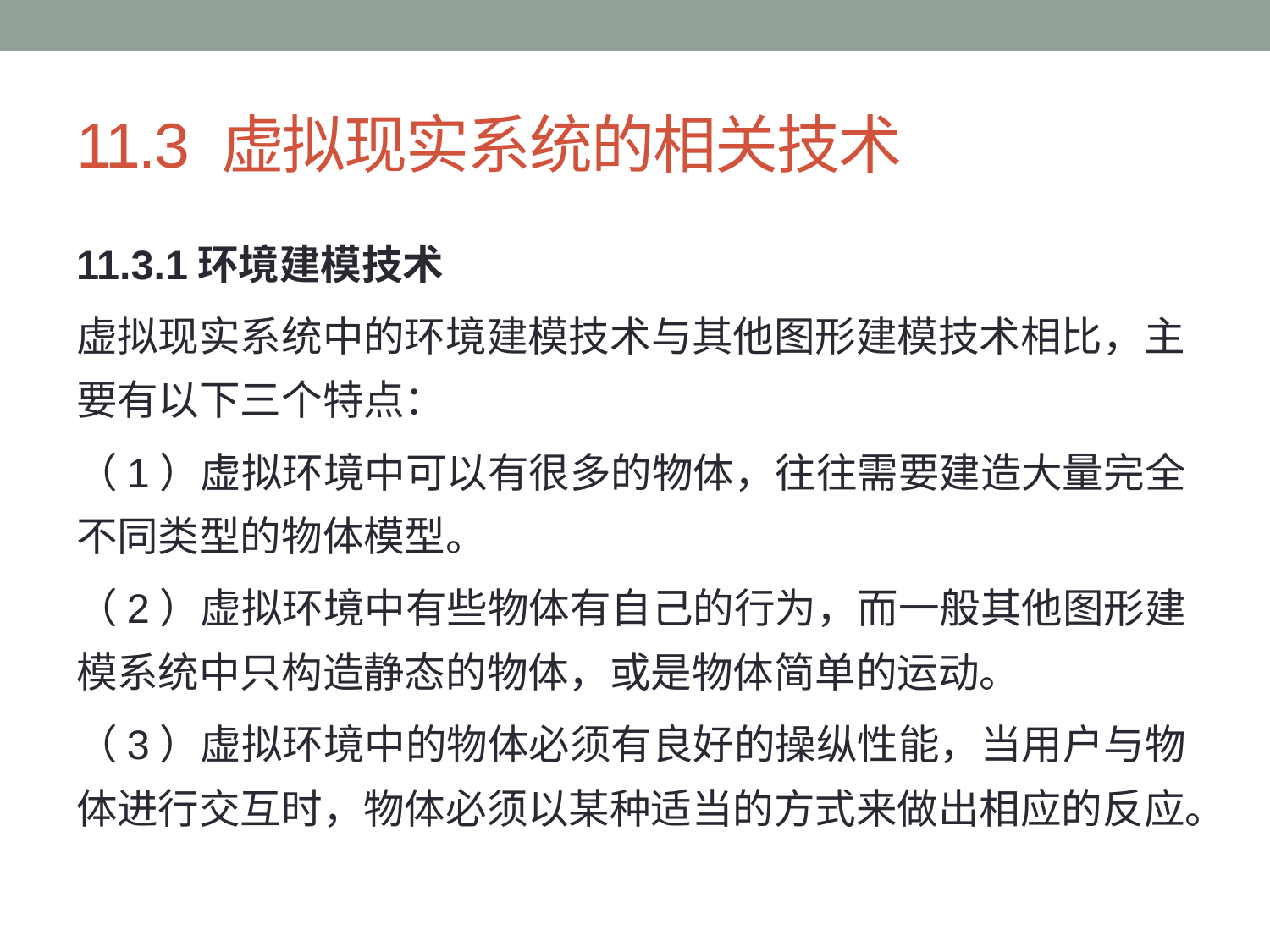

# 11.3 虚拟现实系统的相关技术
11.3.1环境建模技术
虚拟现实系统中的环境建模技术与其他图形建模技术相比，主要有以下三个特点：
（1）虚拟环境中可以有很多的物体，往往需要建造大量完全不同类型的物体模型。
（2）虚拟环境中有些物体有自己的行为，而一般其他图形建模系统中只构造静态的物体，或是物体简单的运动。
（3）虚拟环境中的物体必须有良好的操纵性能，当用户与物体进行交互时，物体必须以某种适当的方式来做出相应的反应。